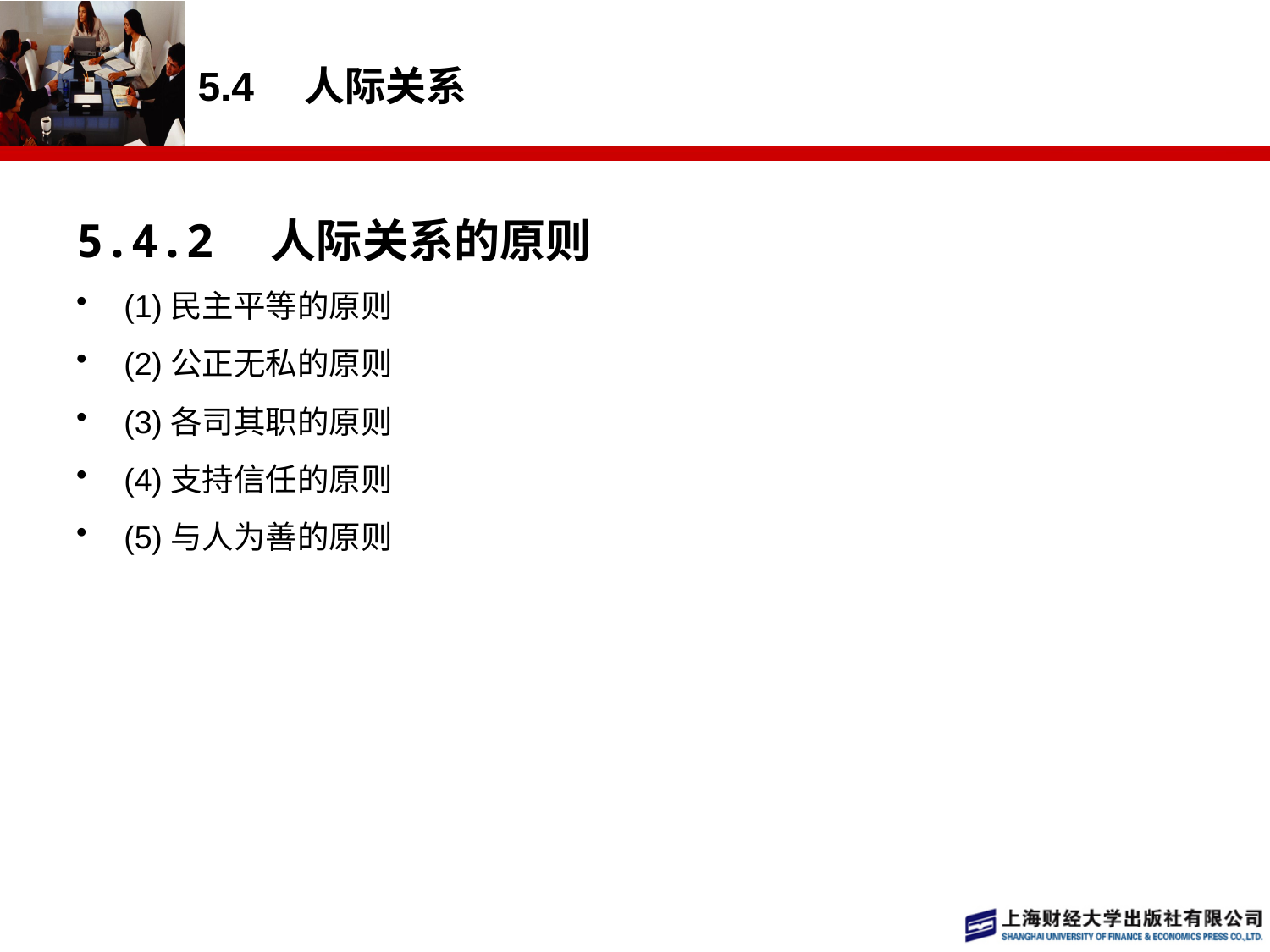

# 5.4　人际关系
5.4.2　人际关系的原则
(1)民主平等的原则
(2)公正无私的原则
(3)各司其职的原则
(4)支持信任的原则
(5)与人为善的原则